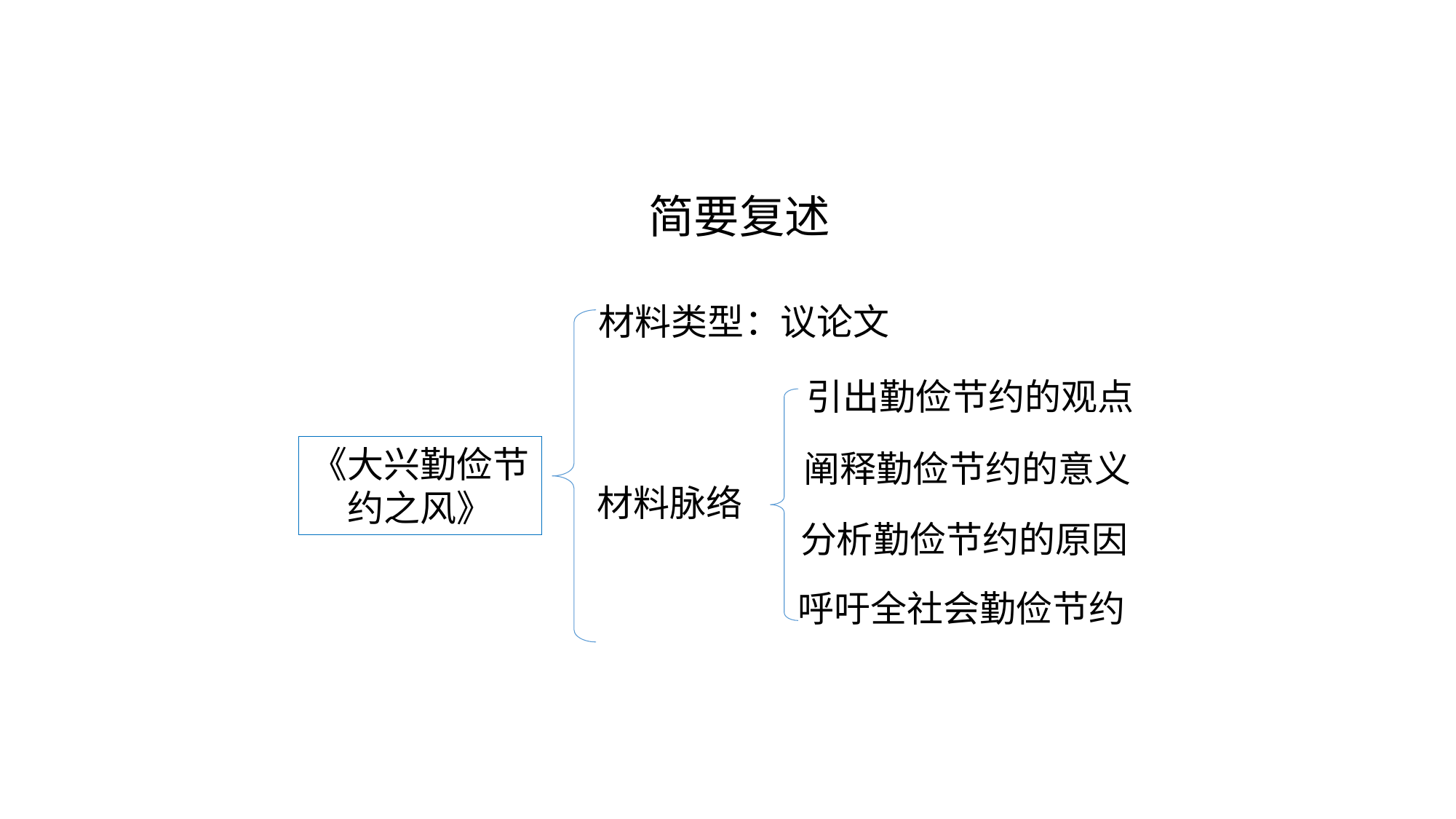

# 简要复述
材料类型：议论文

引出勤俭节约的观点

《大兴勤俭节约之风》
阐释勤俭节约的意义
材料脉络
分析勤俭节约的原因
呼吁全社会勤俭节约